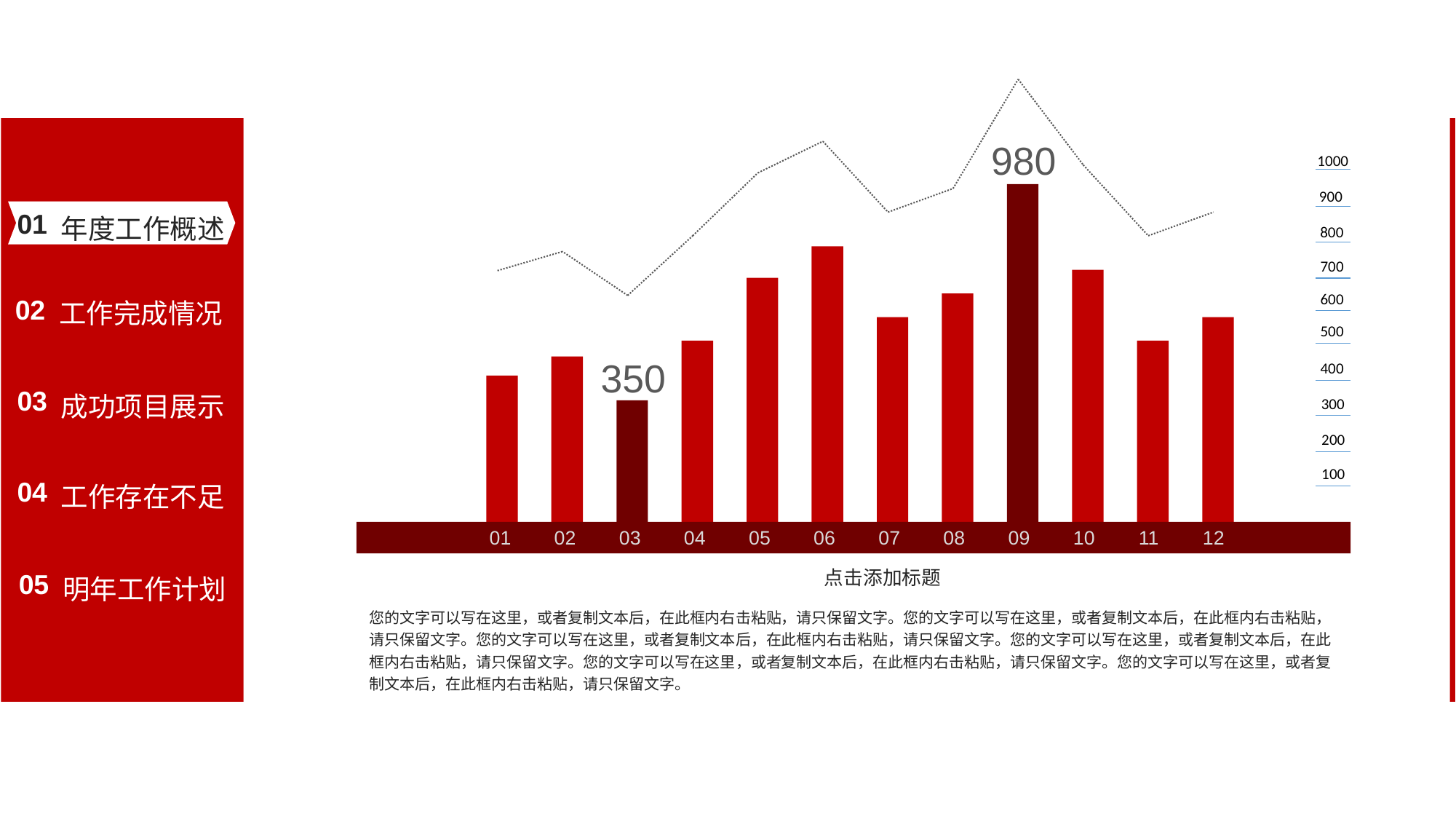

980
1000
900
800
700
600
500
400
300
200
100

年度工作概述

01

工作完成情况

02

350

成功项目展示

03

工作存在不足
04
01
02
03
04
05
06
07
08
09
10
11
12

明年工作计划
点击添加标题
05
您的文字可以写在这里，或者复制文本后，在此框内右击粘贴，请只保留文字。您的文字可以写在这里，或者复制文本后，在此框内右击粘贴，请只保留文字。您的文字可以写在这里，或者复制文本后，在此框内右击粘贴，请只保留文字。您的文字可以写在这里，或者复制文本后，在此框内右击粘贴，请只保留文字。您的文字可以写在这里，或者复制文本后，在此框内右击粘贴，请只保留文字。您的文字可以写在这里，或者复制文本后，在此框内右击粘贴，请只保留文字。